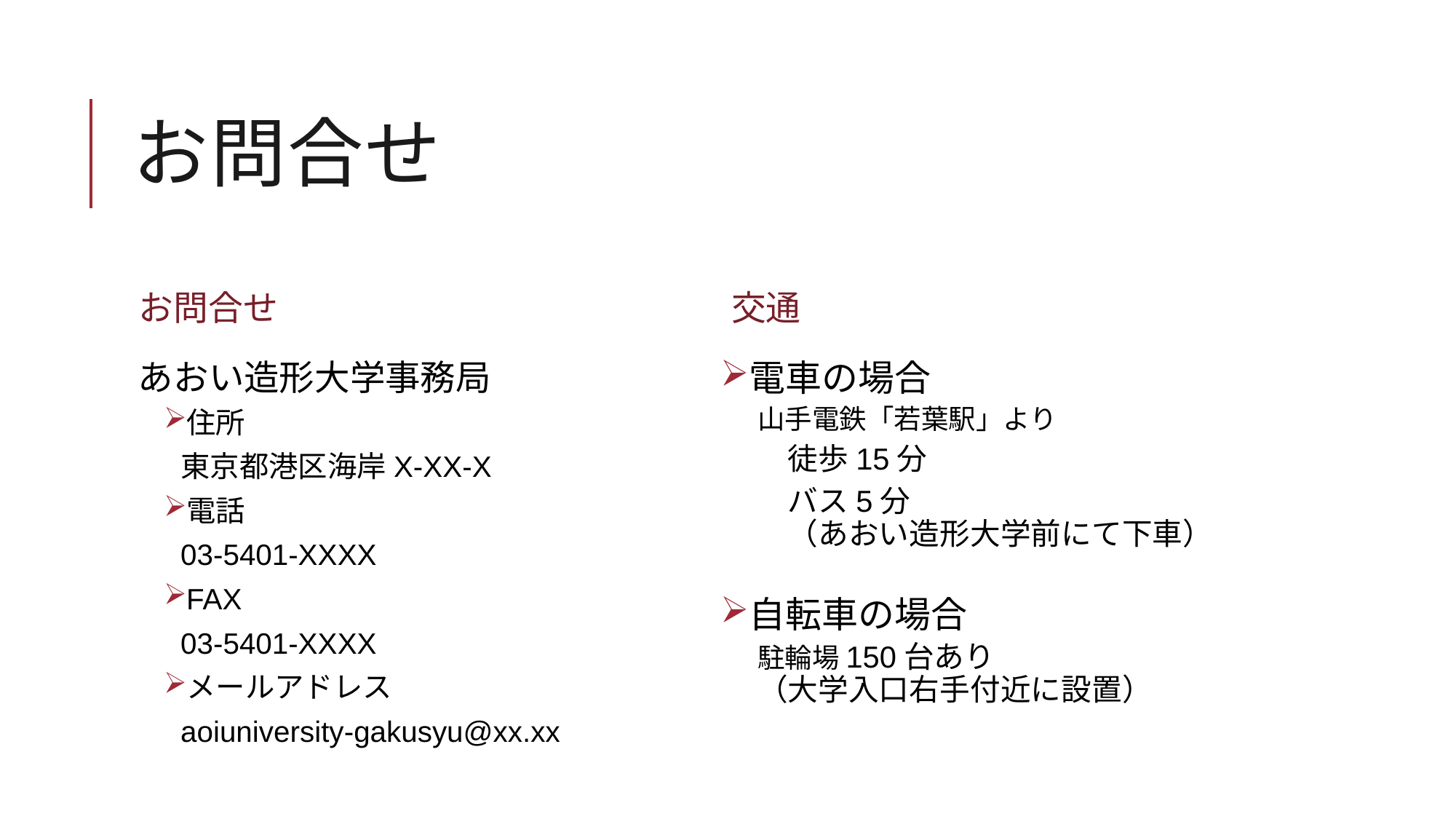

# お問合せ
お問合せ
交通
あおい造形大学事務局
住所
東京都港区海岸X-XX-X
電話
03-5401-XXXX
FAX
03-5401-XXXX
メールアドレス
aoiuniversity-gakusyu@xx.xx
電車の場合
山手電鉄「若葉駅」より
　徒歩15分
　バス5分
　（あおい造形大学前にて下車）
自転車の場合
駐輪場150台あり
（大学入口右手付近に設置）